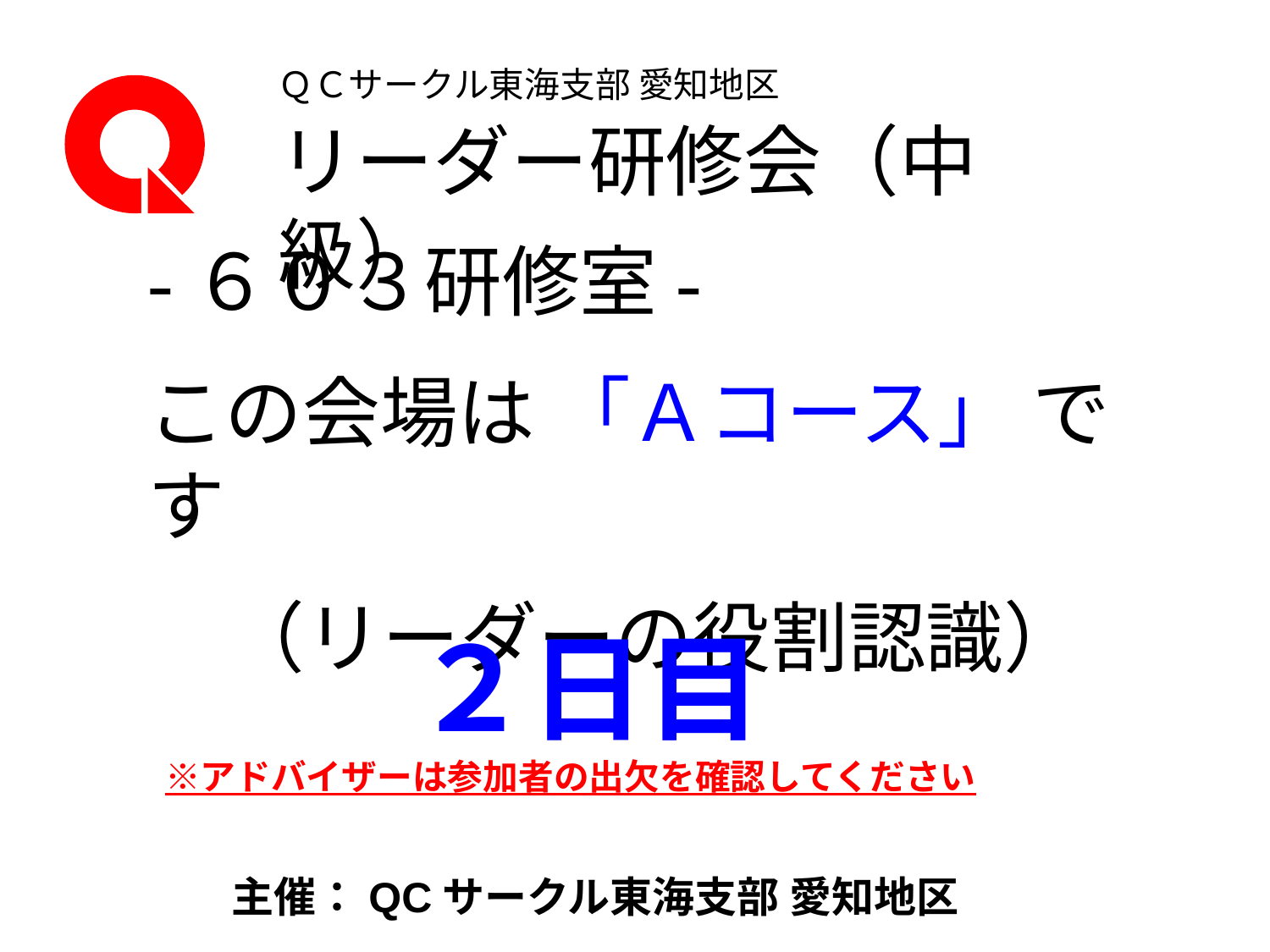

ＱＣサークル東海支部 愛知地区
リーダー研修会（中級）

-６０３研修室-
この会場は 「Ａコース」 です
（リーダーの役割認識）
　　　  ２日目
　　      ※アドバイザーは参加者の出欠を確認してください
主催：QCサークル東海支部 愛知地区